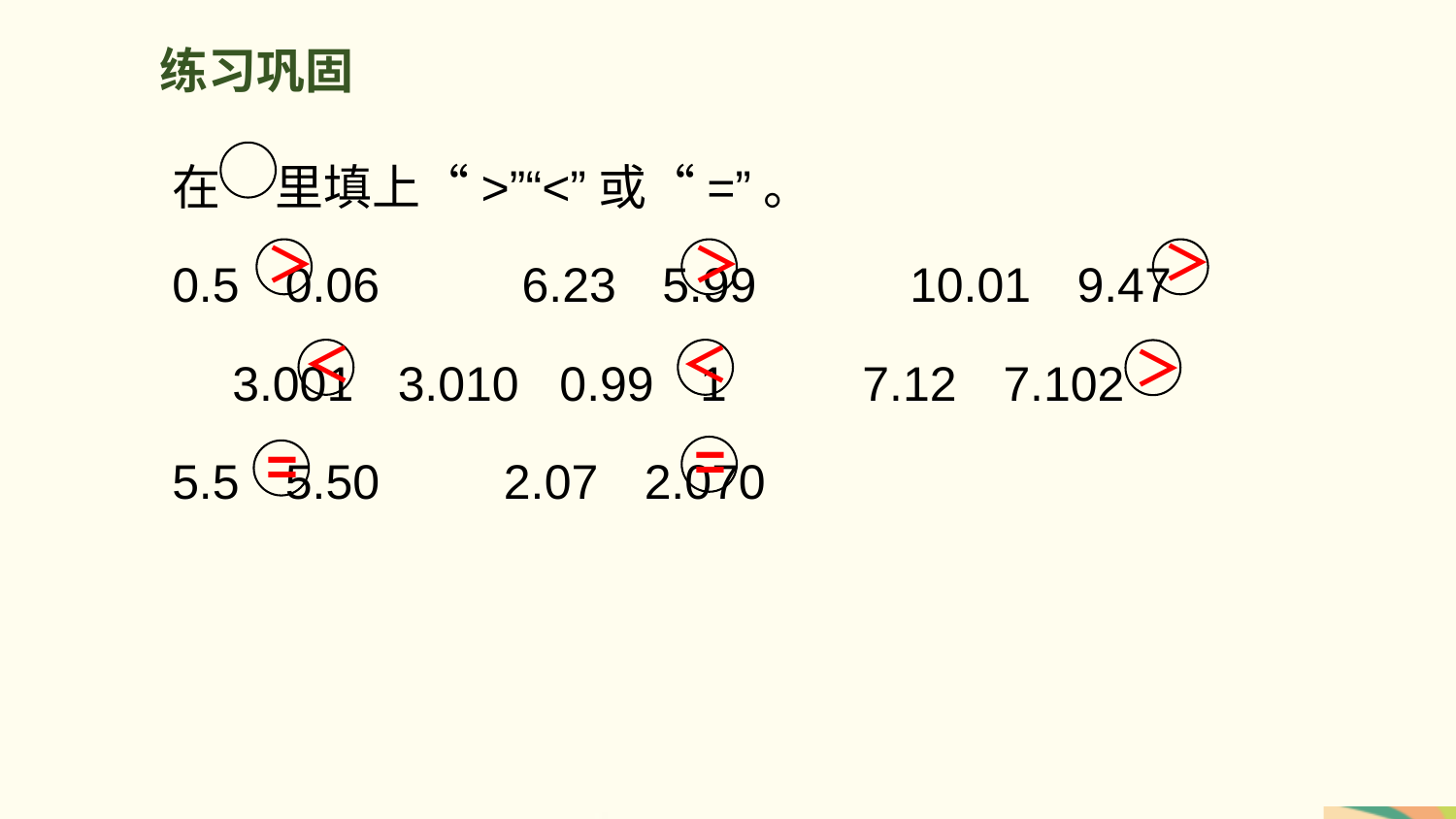

练习巩固
在     里填上“>”“<”或“=”。
0.5   0.06　　  6.23   5.99　　   10.01   9.47　　　　3.001   3.010   0.99   1          7.12   7.102
5.5   5.50	   2.07   2.070

＞
＞
＞
＜
＜
＞
=
=